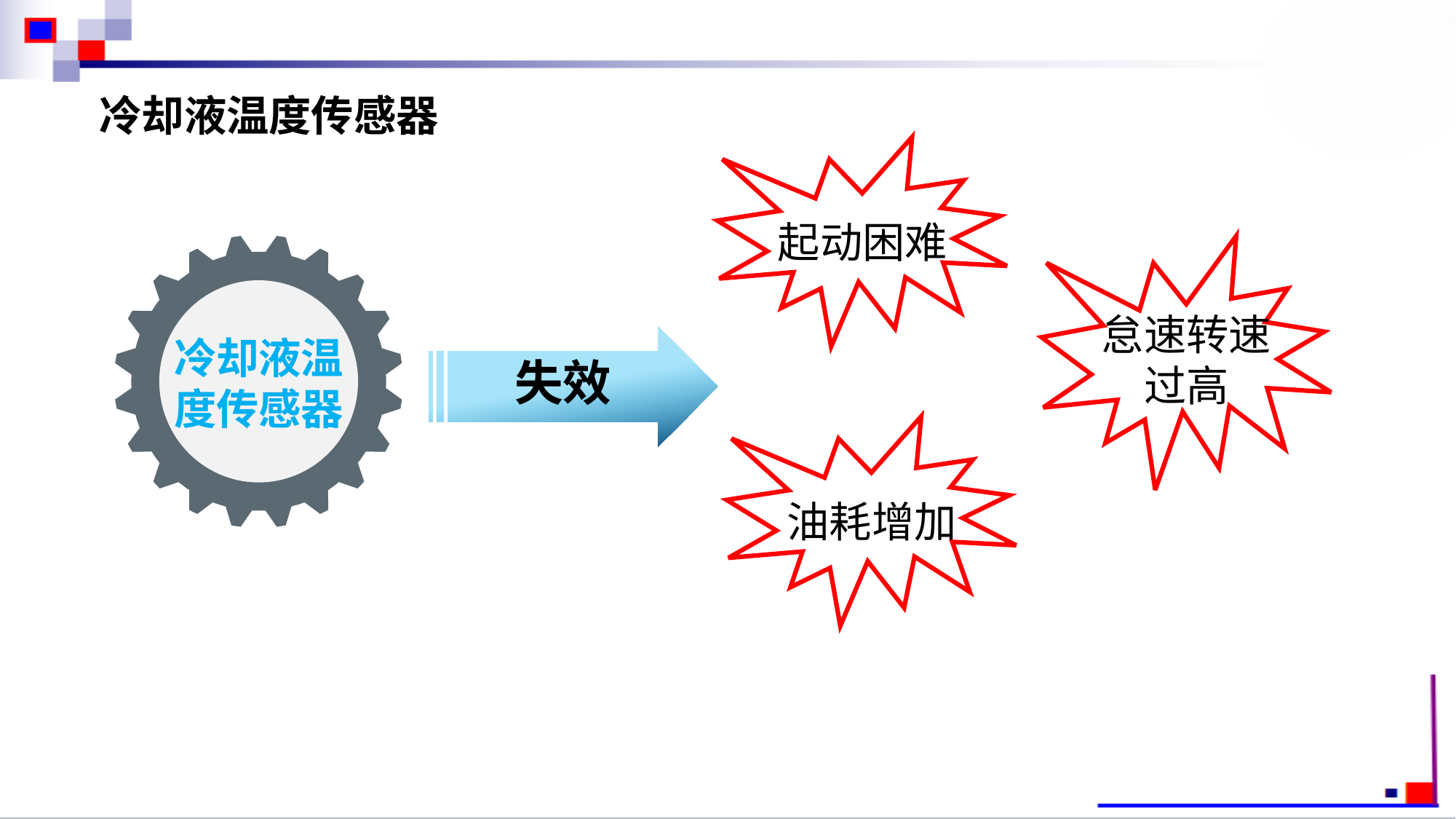

冷却液温度传感器

起动困难

冷却液温度传感器

怠速转速过高

失效

油耗增加